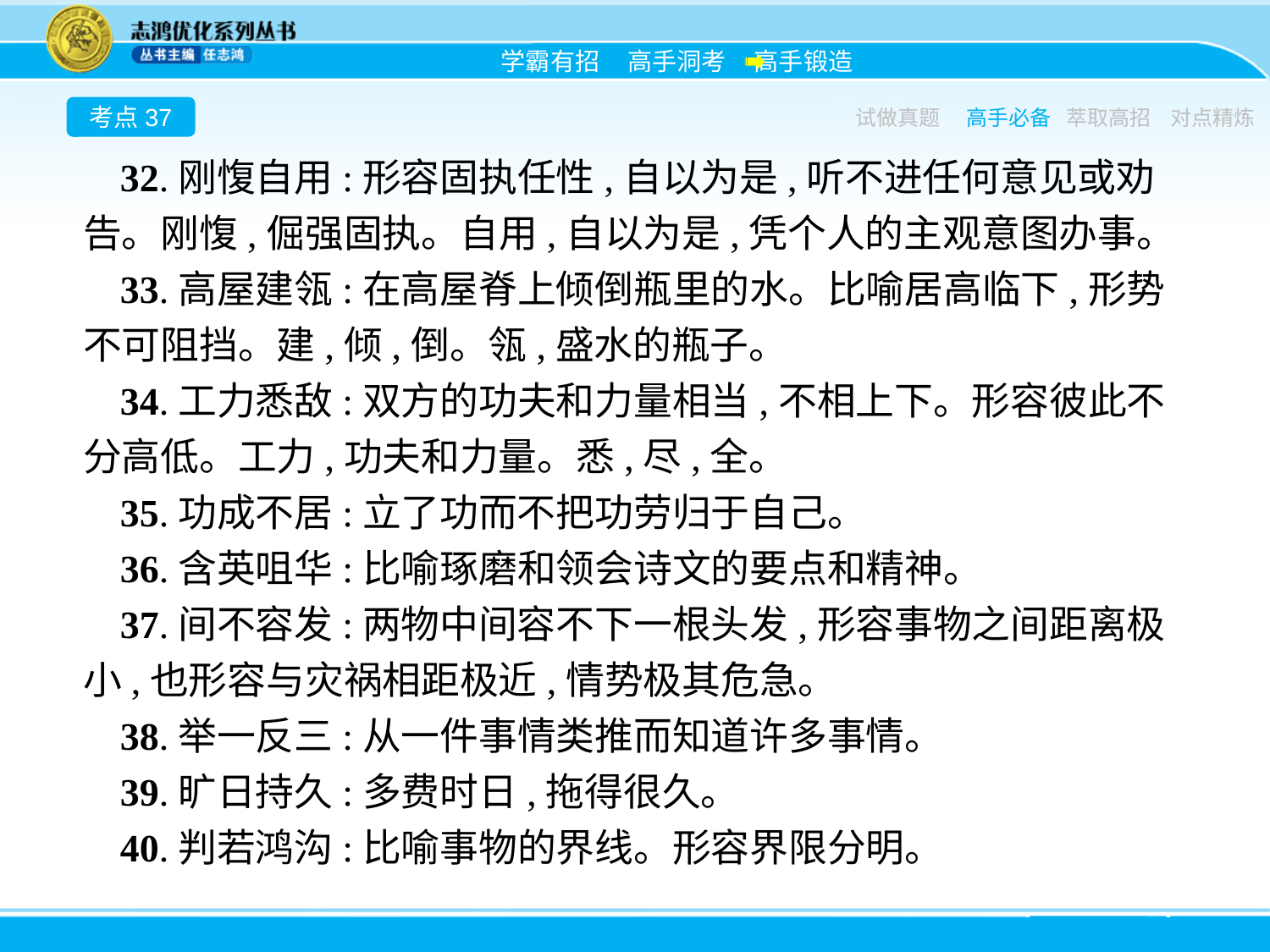

考点37
试做真题
高手必备
萃取高招
对点精炼
32.刚愎自用:形容固执任性,自以为是,听不进任何意见或劝告。刚愎,倔强固执。自用,自以为是,凭个人的主观意图办事。
33.高屋建瓴:在高屋脊上倾倒瓶里的水。比喻居高临下,形势不可阻挡。建,倾,倒。瓴,盛水的瓶子。
34.工力悉敌:双方的功夫和力量相当,不相上下。形容彼此不分高低。工力,功夫和力量。悉,尽,全。
35.功成不居:立了功而不把功劳归于自己。
36.含英咀华:比喻琢磨和领会诗文的要点和精神。
37.间不容发:两物中间容不下一根头发,形容事物之间距离极小,也形容与灾祸相距极近,情势极其危急。
38.举一反三:从一件事情类推而知道许多事情。
39.旷日持久:多费时日,拖得很久。
40.判若鸿沟:比喻事物的界线。形容界限分明。